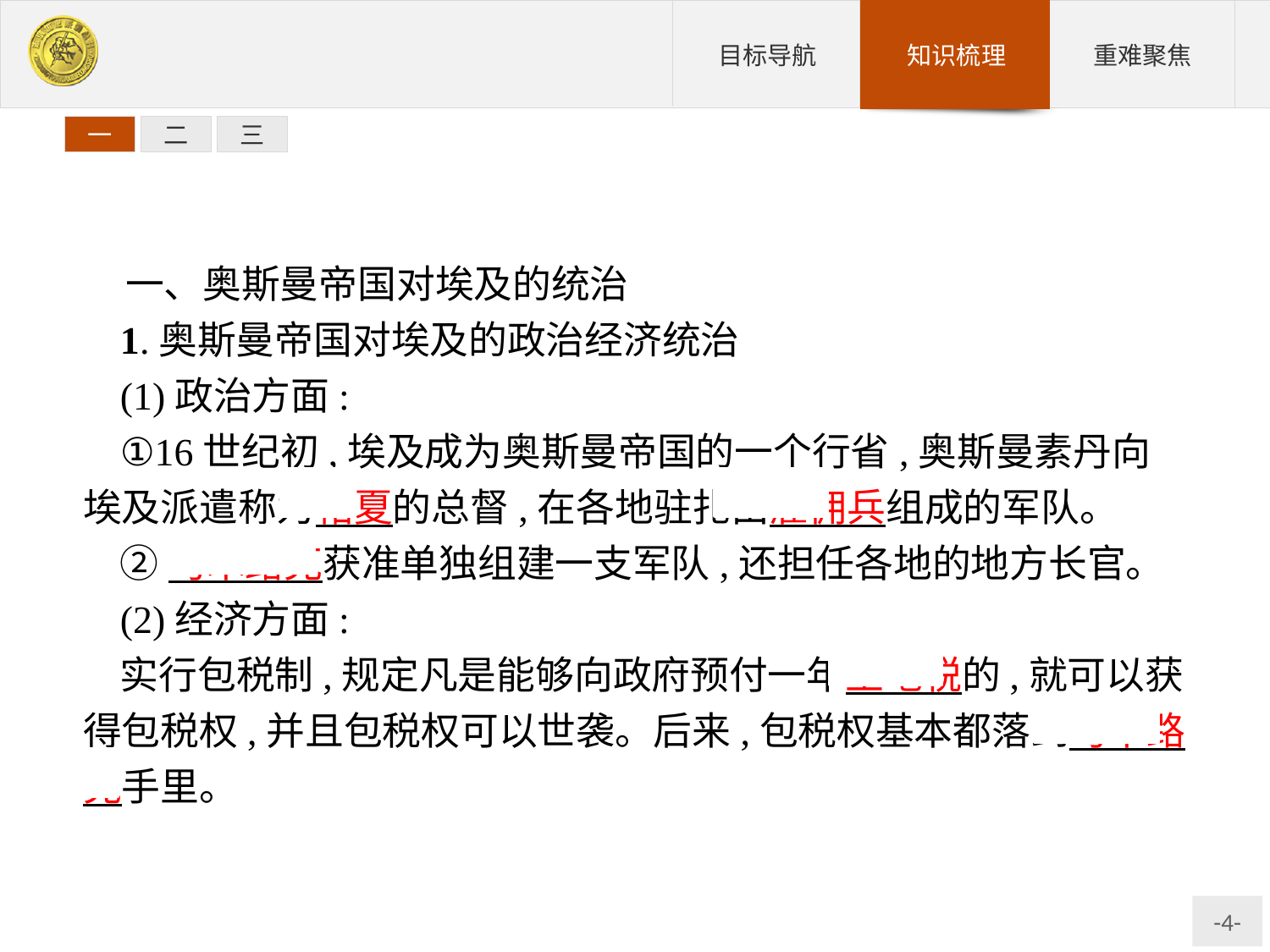

一
二
三
一、奥斯曼帝国对埃及的统治
1.奥斯曼帝国对埃及的政治经济统治
(1)政治方面:
①16世纪初,埃及成为奥斯曼帝国的一个行省,奥斯曼素丹向埃及派遣称为帕夏的总督,在各地驻扎由雇佣兵组成的军队。
②马木路克获准单独组建一支军队,还担任各地的地方长官。
(2)经济方面:
实行包税制,规定凡是能够向政府预付一年土地税的,就可以获得包税权,并且包税权可以世袭。后来,包税权基本都落到马木路克手里。